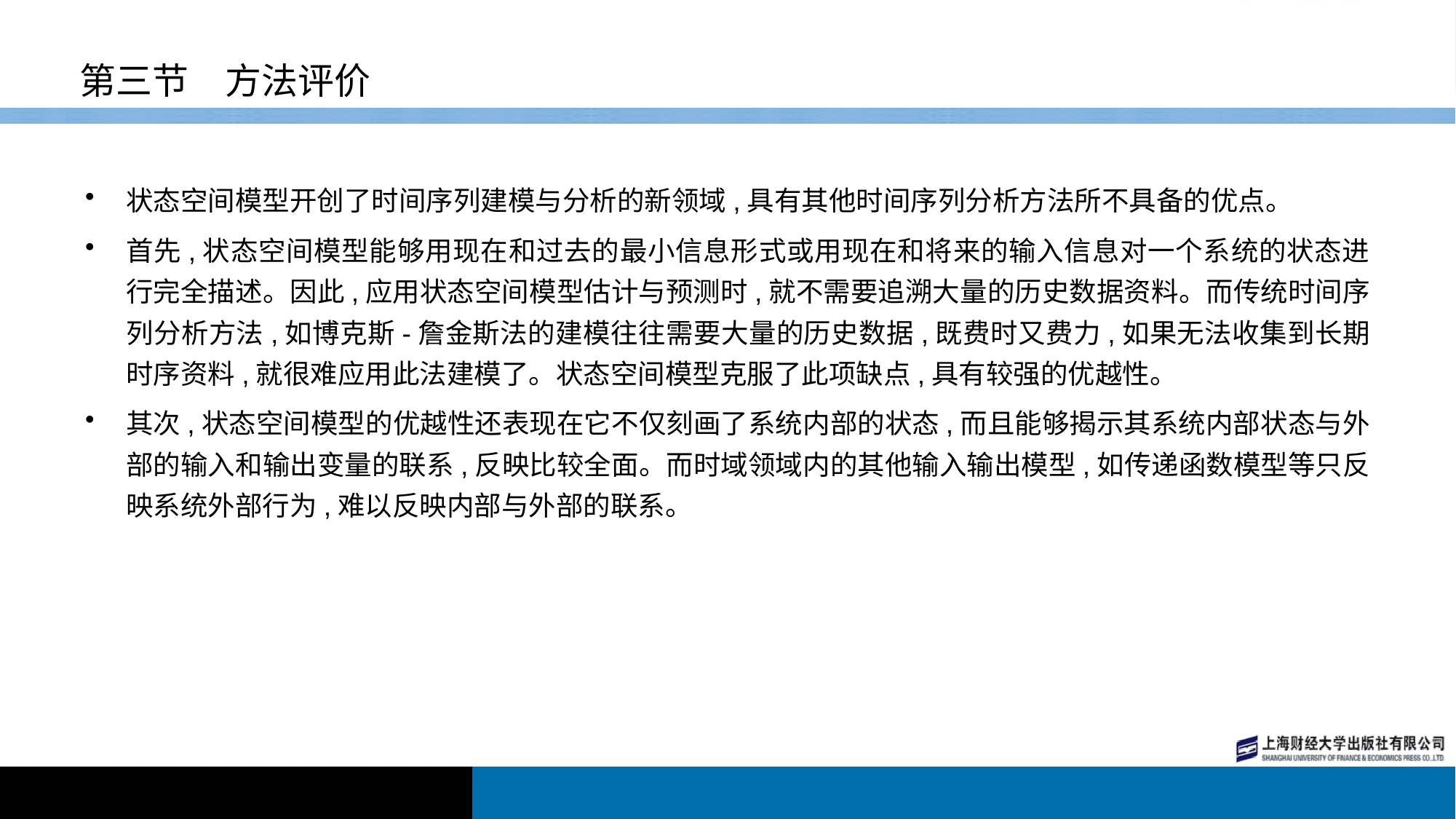

# 第三节　方法评价
状态空间模型开创了时间序列建模与分析的新领域,具有其他时间序列分析方法所不具备的优点。
首先,状态空间模型能够用现在和过去的最小信息形式或用现在和将来的输入信息对一个系统的状态进行完全描述。因此,应用状态空间模型估计与预测时,就不需要追溯大量的历史数据资料。而传统时间序列分析方法,如博克斯-詹金斯法的建模往往需要大量的历史数据,既费时又费力,如果无法收集到长期时序资料,就很难应用此法建模了。状态空间模型克服了此项缺点,具有较强的优越性。
其次,状态空间模型的优越性还表现在它不仅刻画了系统内部的状态,而且能够揭示其系统内部状态与外部的输入和输出变量的联系,反映比较全面。而时域领域内的其他输入输出模型,如传递函数模型等只反映系统外部行为,难以反映内部与外部的联系。

12